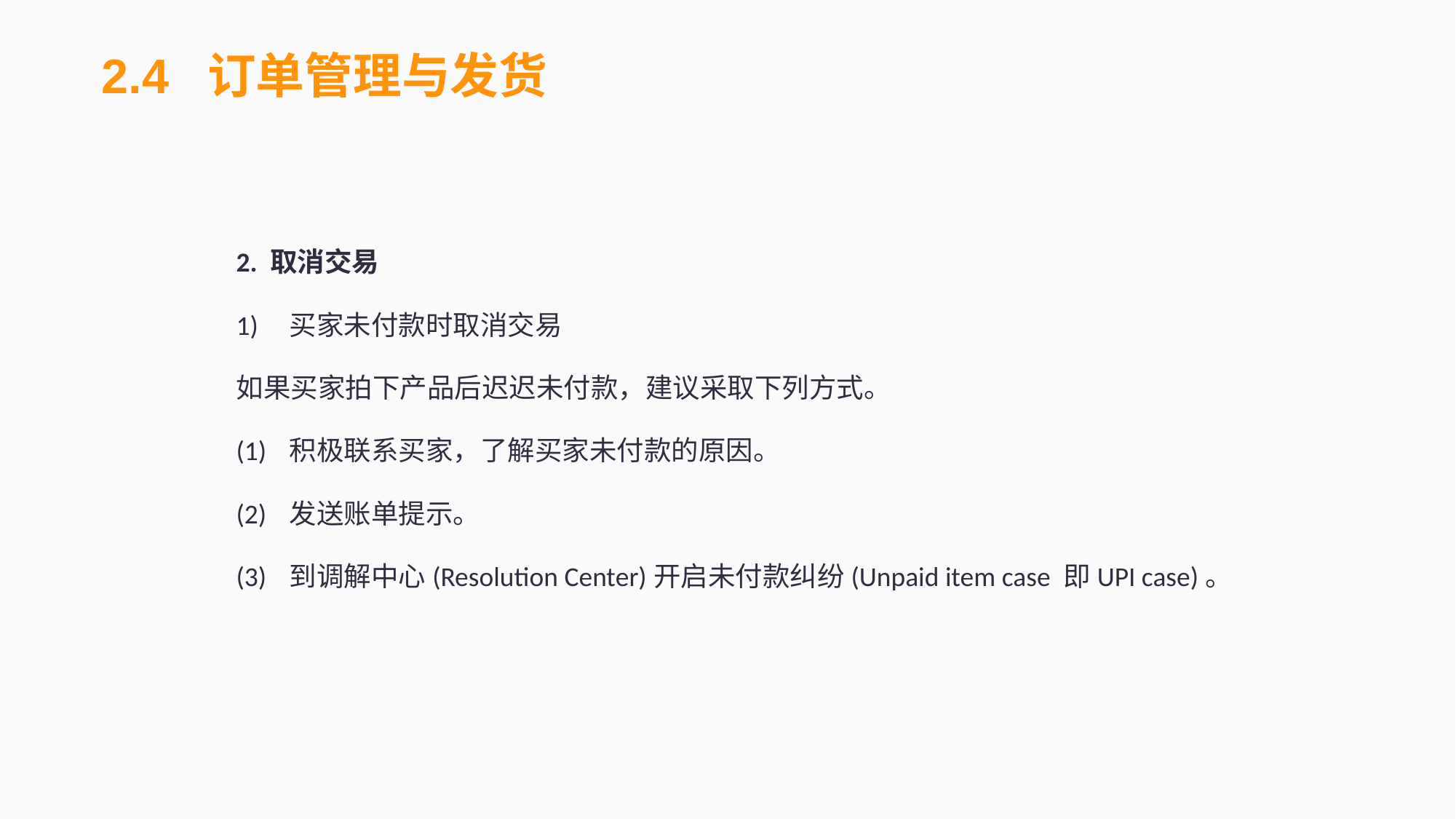

2.4  订单管理与发货
2. 取消交易
1) 	买家未付款时取消交易
如果买家拍下产品后迟迟未付款，建议采取下列方式。
(1)	积极联系买家，了解买家未付款的原因。
(2)	发送账单提示。
(3)	到调解中心(Resolution Center)开启未付款纠纷(Unpaid item case 即UPI case)。